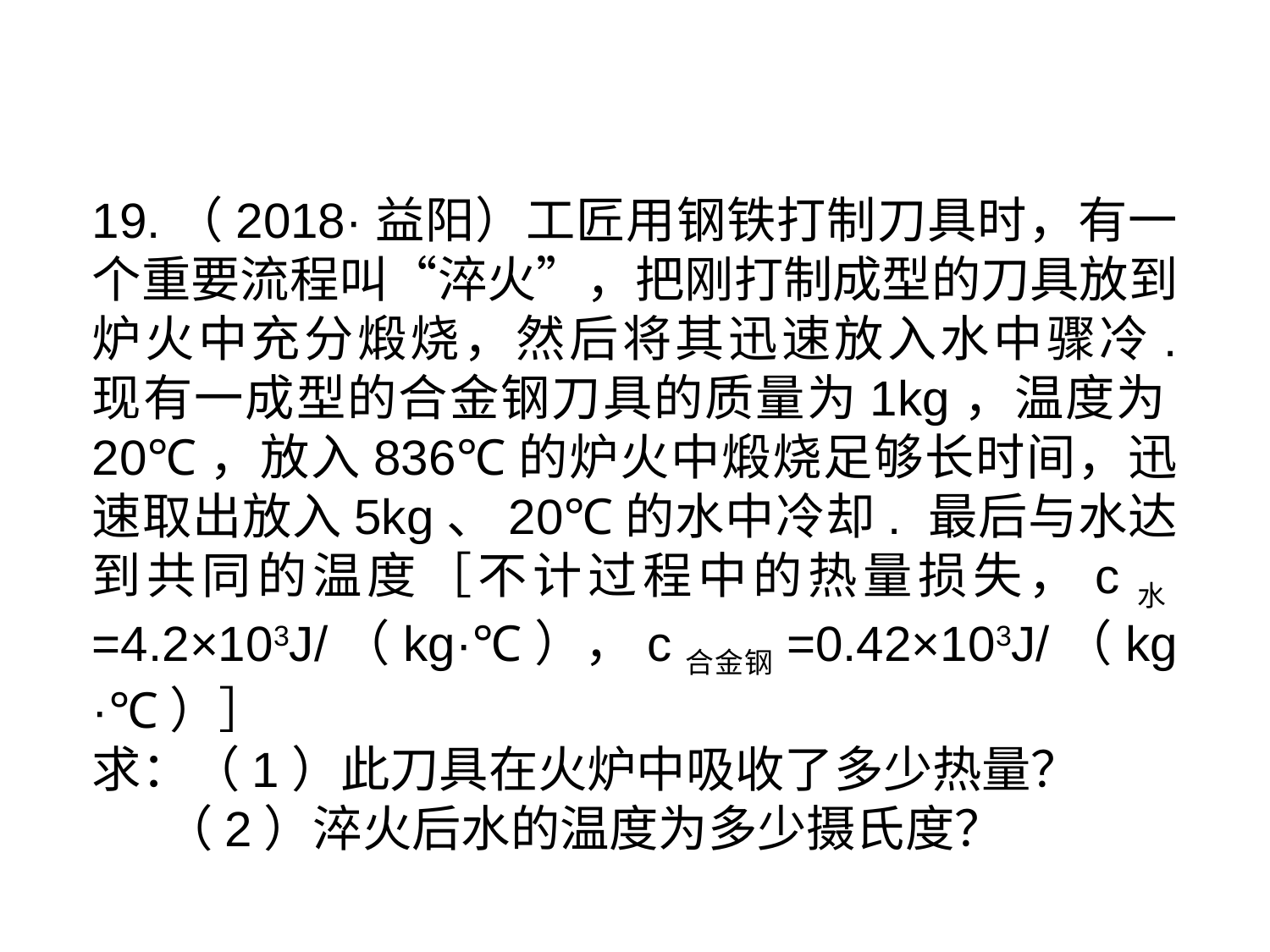

19.（2018·益阳）工匠用钢铁打制刀具时，有一个重要流程叫“淬火”，把刚打制成型的刀具放到炉火中充分煅烧，然后将其迅速放入水中骤冷. 现有一成型的合金钢刀具的质量为1kg，温度为20℃，放入836℃的炉火中煅烧足够长时间，迅速取出放入5kg、20℃的水中冷却. 最后与水达到共同的温度［不计过程中的热量损失，c水=4.2×103J/（kg·℃），c合金钢=0.42×103J/（kg·℃）］
求：（1）此刀具在火炉中吸收了多少热量？
　  （2）淬火后水的温度为多少摄氏度？